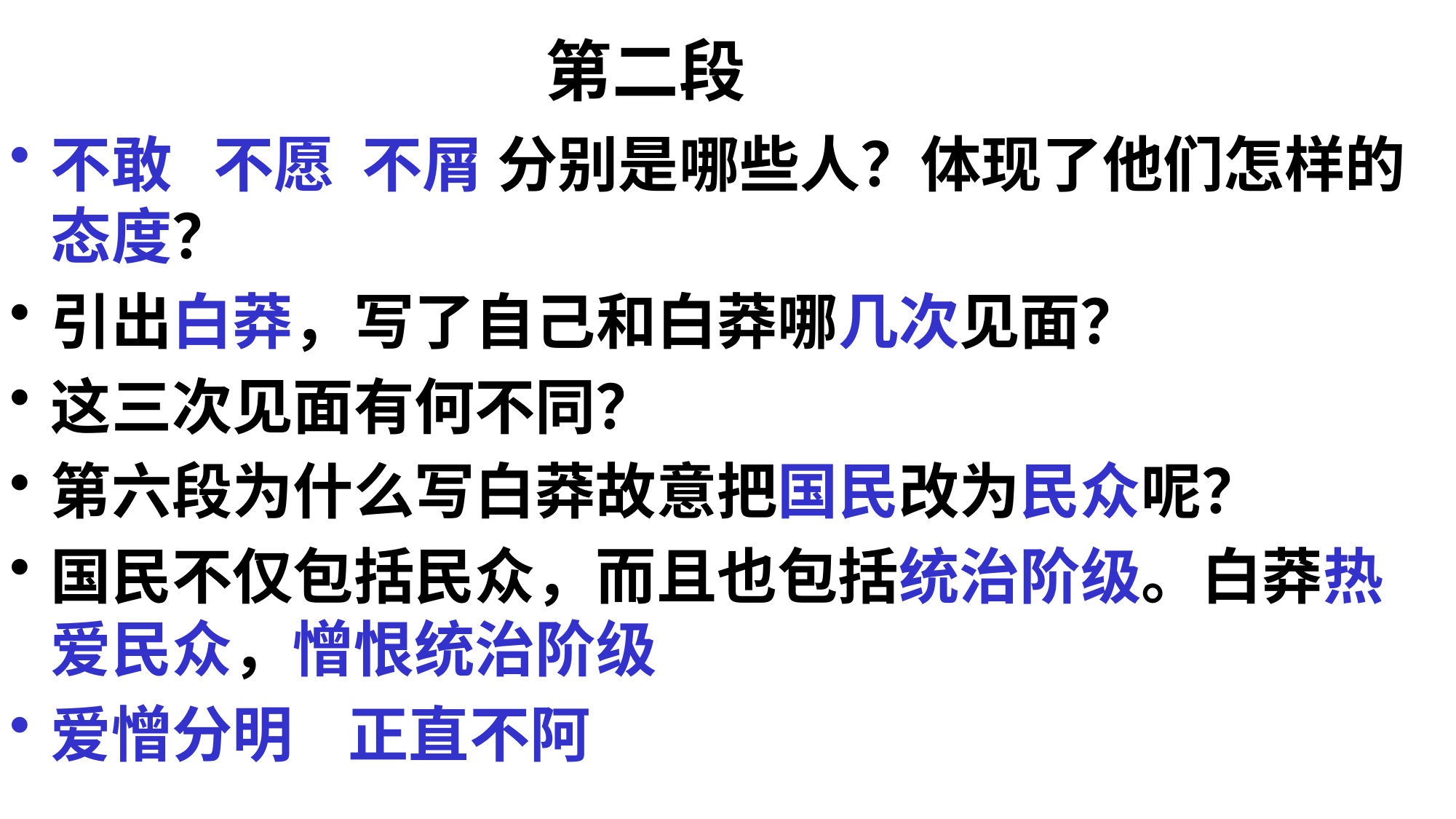

# 第二段
不敢   不愿  不屑 分别是哪些人？体现了他们怎样的态度？
引出白莽，写了自己和白莽哪几次见面？
这三次见面有何不同？
第六段为什么写白莽故意把国民改为民众呢？
国民不仅包括民众，而且也包括统治阶级。白莽热爱民众，憎恨统治阶级
爱憎分明    正直不阿